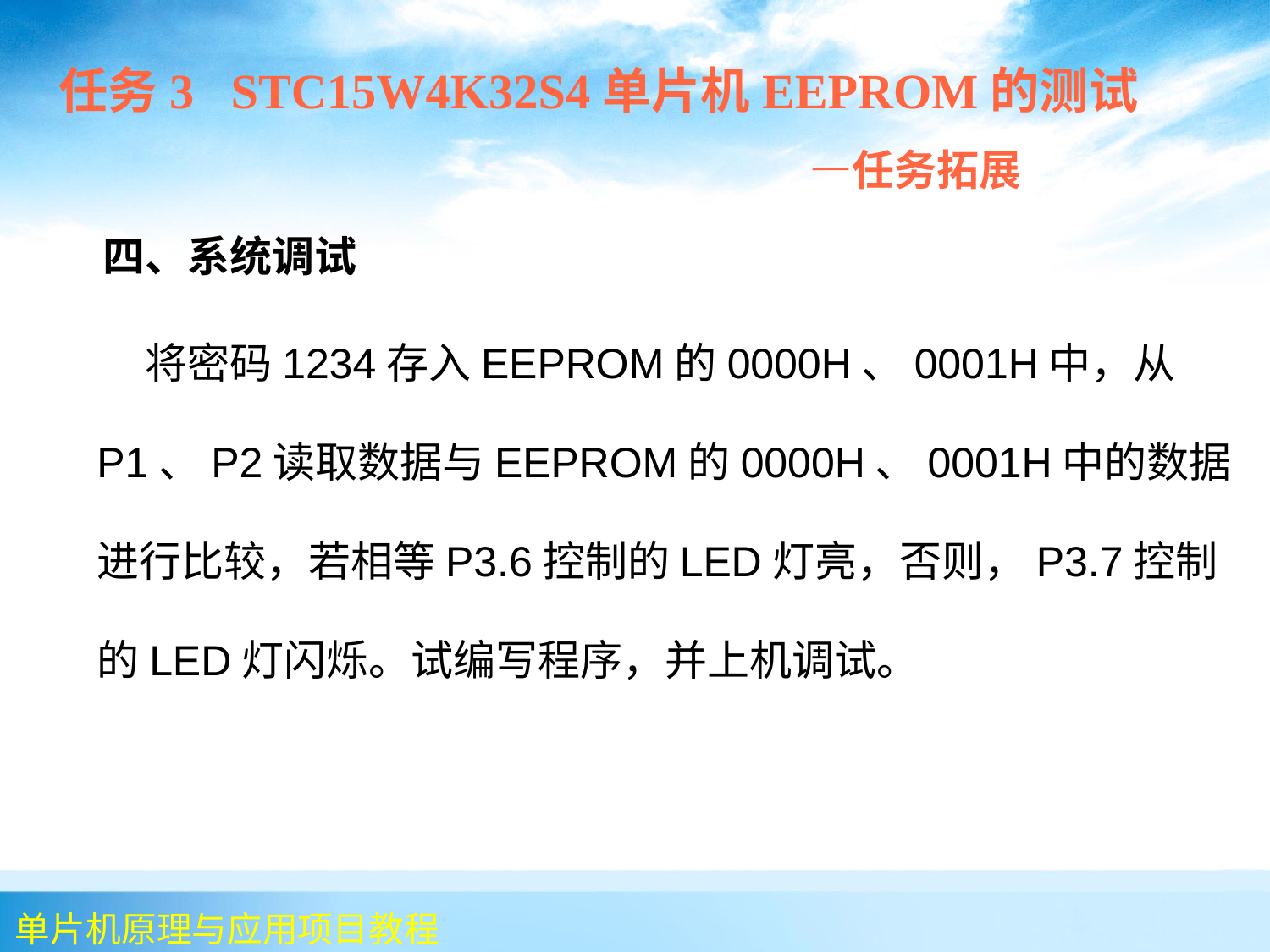

任务3   STC15W4K32S4单片机EEPROM的测试
                                                                     —任务拓展
    四、系统调试
	    将密码1234存入EEPROM的0000H、0001H中，从P1、P2读取数据与EEPROM的0000H、0001H中的数据进行比较，若相等P3.6控制的LED灯亮，否则，P3.7控制的LED灯闪烁。试编写程序，并上机调试。